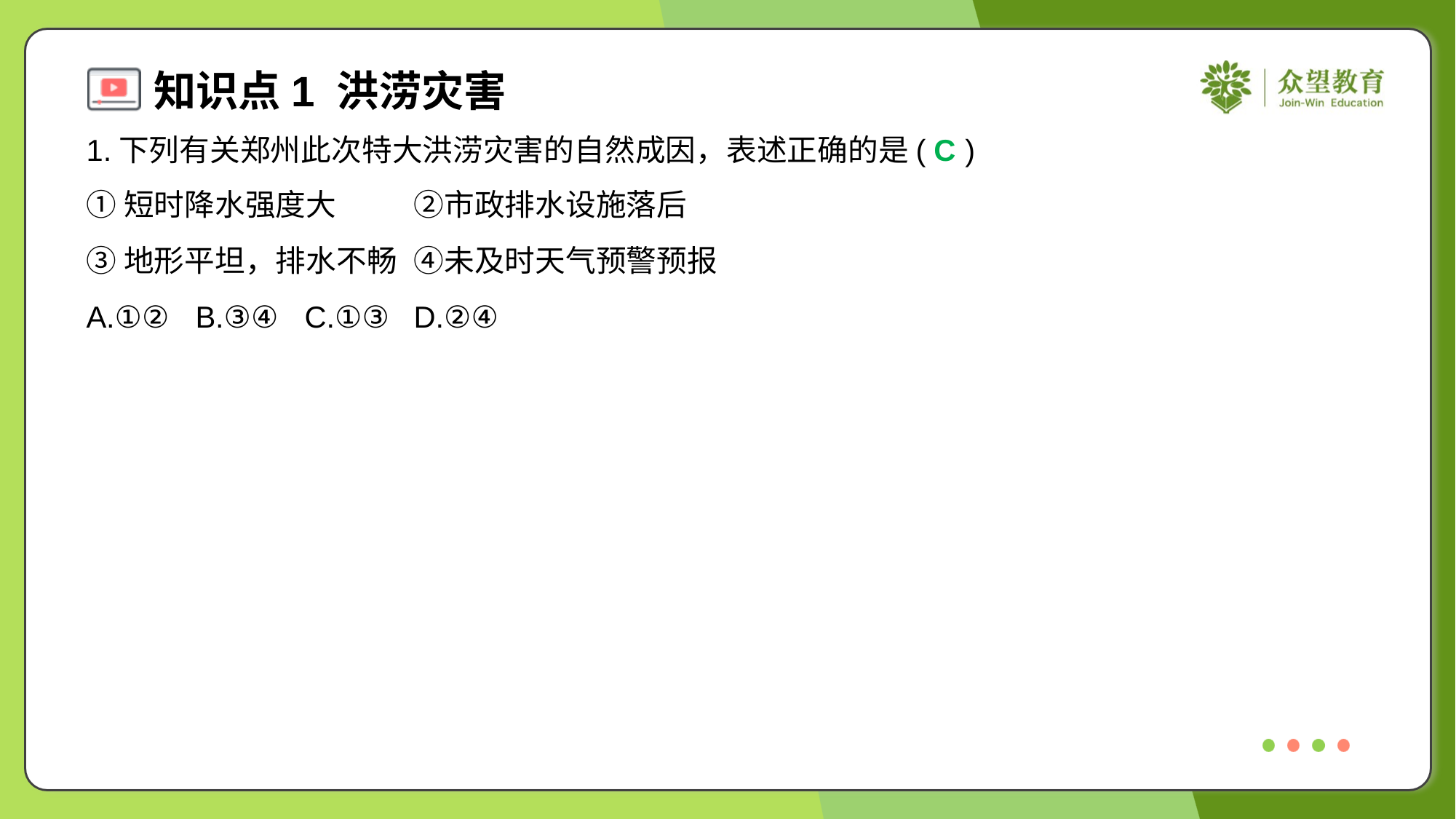

1.下列有关郑州此次特大洪涝灾害的自然成因，表述正确的是(     )
C
①短时降水强度大	②市政排水设施落后
③地形平坦，排水不畅	④未及时天气预警预报
A.①②	B.③④	C.①③	D.②④